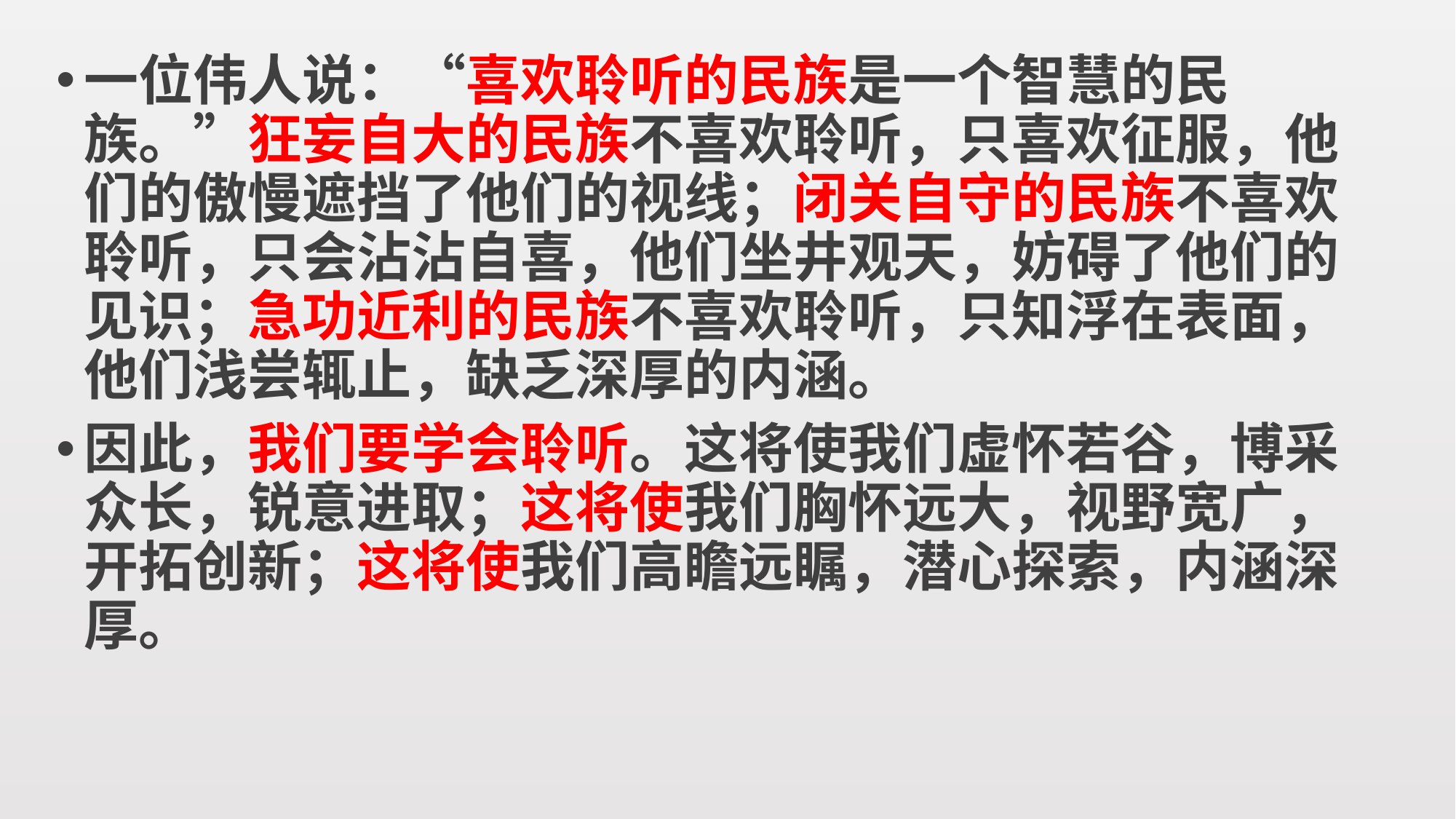

一位伟人说：“喜欢聆听的民族是一个智慧的民族。”狂妄自大的民族不喜欢聆听，只喜欢征服，他们的傲慢遮挡了他们的视线；闭关自守的民族不喜欢聆听，只会沾沾自喜，他们坐井观天，妨碍了他们的见识；急功近利的民族不喜欢聆听，只知浮在表面，他们浅尝辄止，缺乏深厚的内涵。
因此，我们要学会聆听。这将使我们虚怀若谷，博采众长，锐意进取；这将使我们胸怀远大，视野宽广，开拓创新；这将使我们高瞻远瞩，潜心探索，内涵深厚。